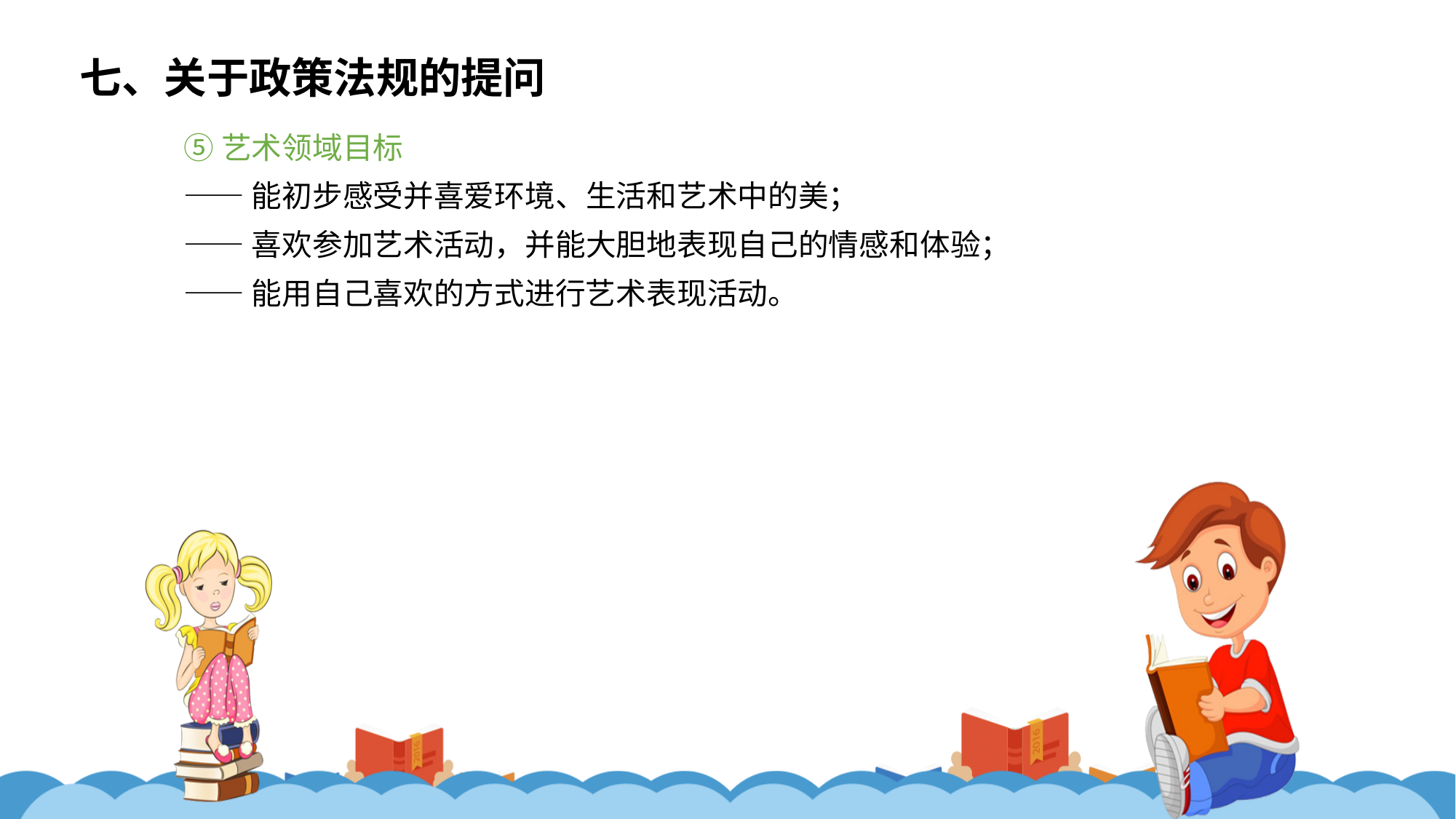

七、关于政策法规的提问
⑤艺术领域目标
——能初步感受并喜爱环境、生活和艺术中的美；
——喜欢参加艺术活动，并能大胆地表现自己的情感和体验；
——能用自己喜欢的方式进行艺术表现活动。